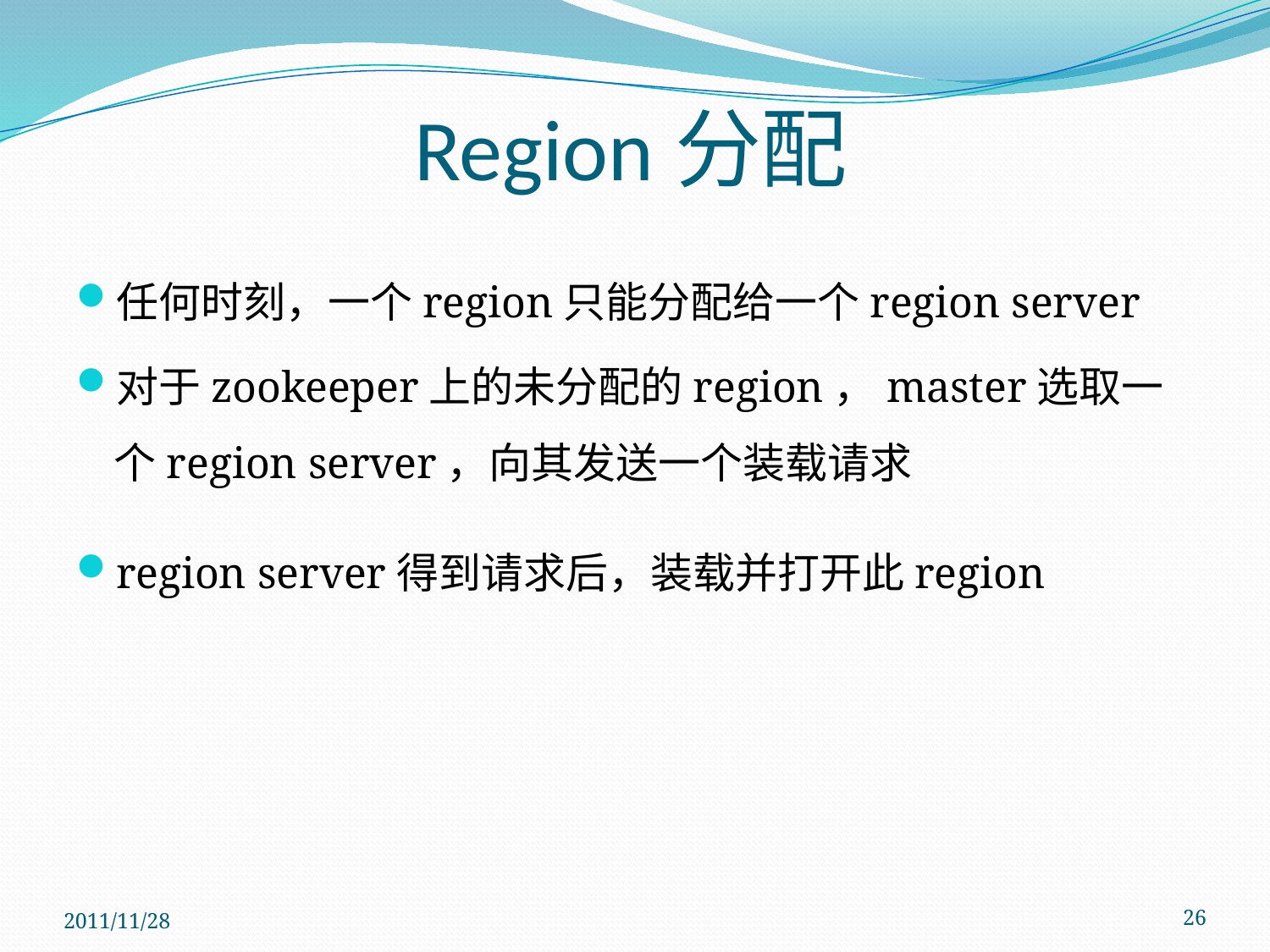

Region分配
任何时刻，一个region只能分配给一个region server
对于zookeeper上的未分配的region，master选取一个region server，向其发送一个装载请求
region server得到请求后，装载并打开此region
2011/11/28
26